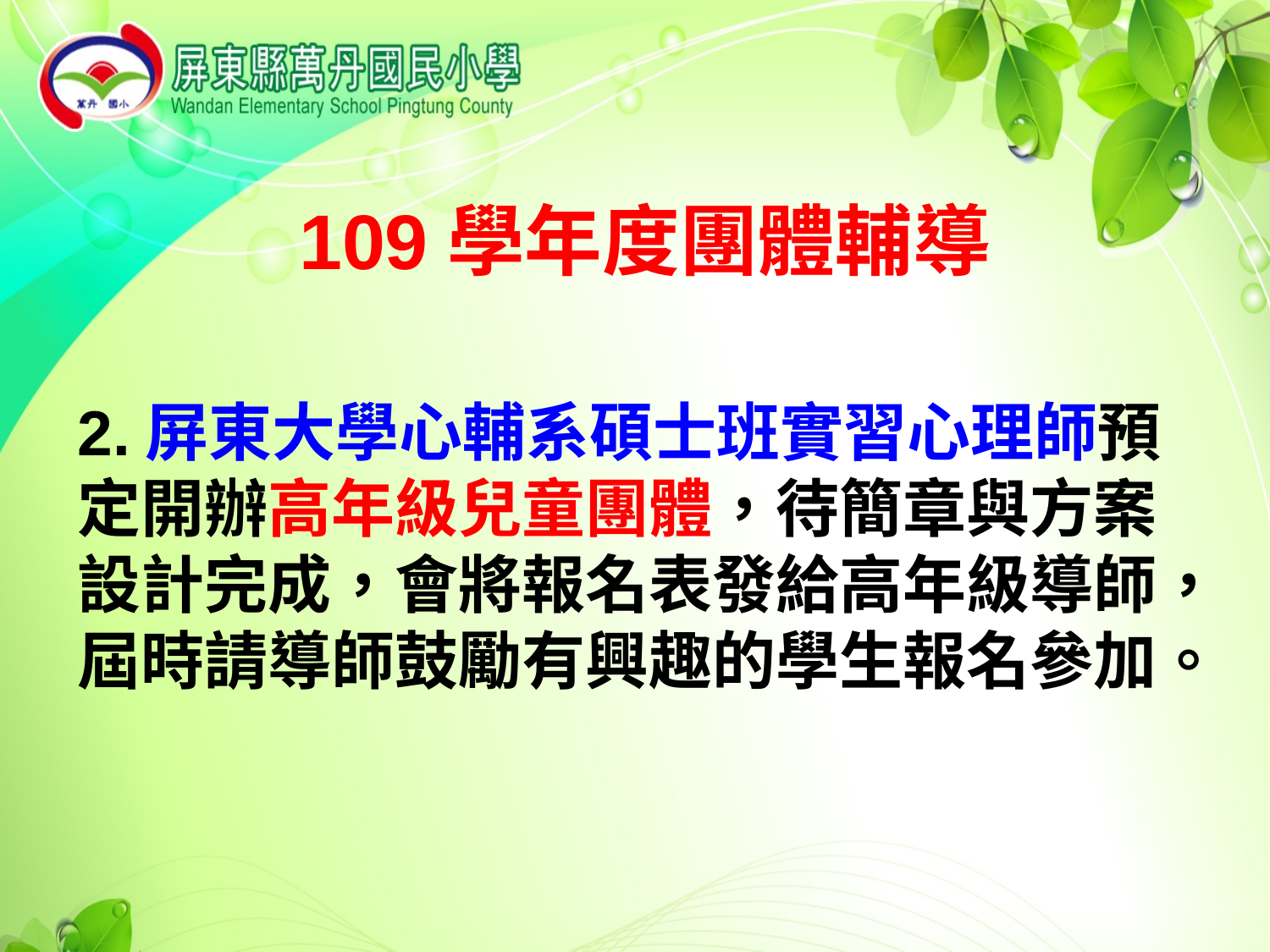

109學年度團體輔導
2.屏東大學心輔系碩士班實習心理師預定開辦高年級兒童團體，待簡章與方案設計完成，會將報名表發給高年級導師，
屆時請導師鼓勵有興趣的學生報名參加。